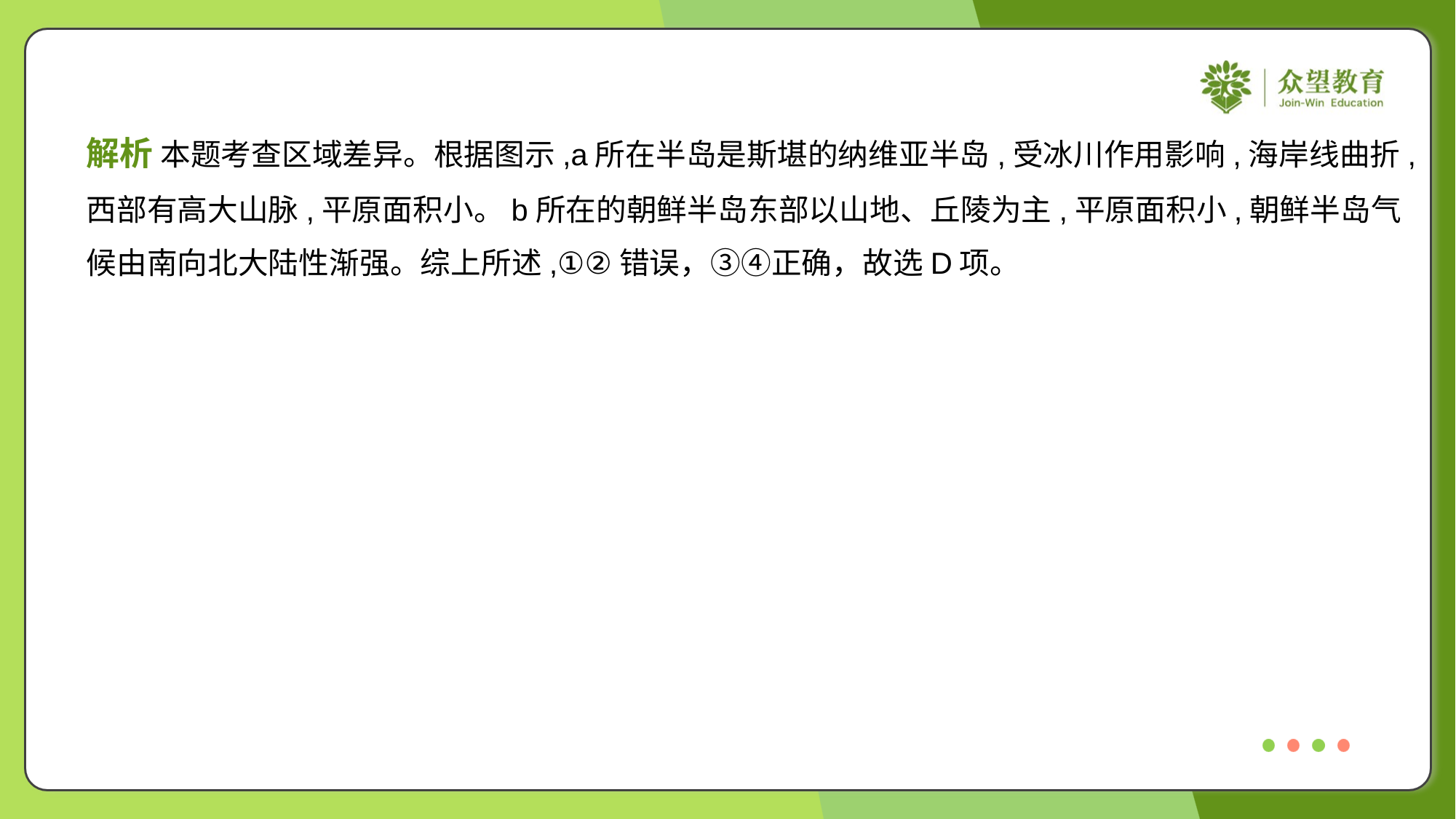

解析 本题考查区域差异。根据图示,a所在半岛是斯堪的纳维亚半岛,受冰川作用影响,海岸线曲折,
西部有高大山脉,平原面积小。b所在的朝鲜半岛东部以山地、丘陵为主,平原面积小,朝鲜半岛气
候由南向北大陆性渐强。综上所述,①②错误，③④正确，故选D项。